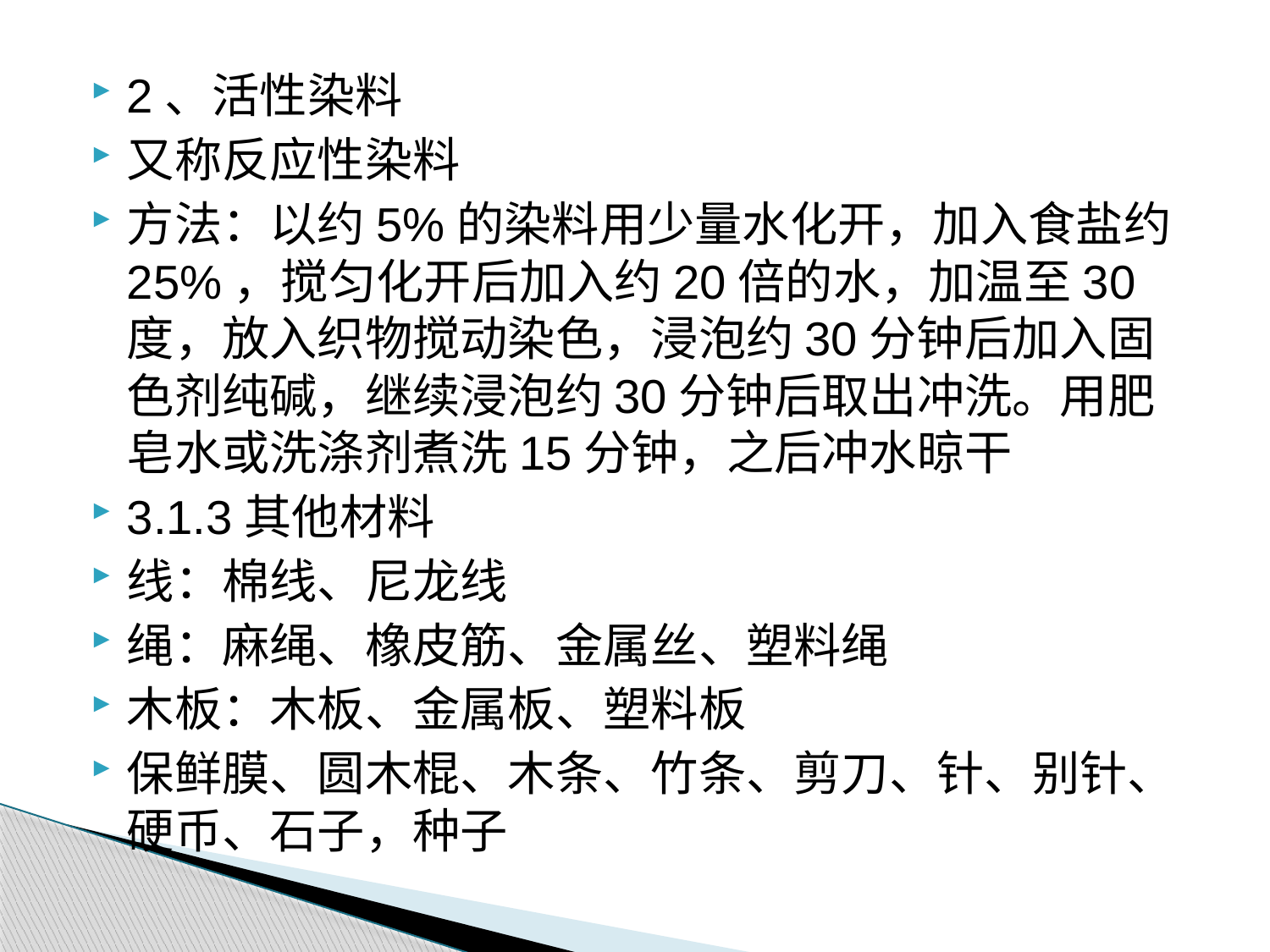

2、活性染料
又称反应性染料
方法：以约5%的染料用少量水化开，加入食盐约25%，搅匀化开后加入约20倍的水，加温至30度，放入织物搅动染色，浸泡约30分钟后加入固色剂纯碱，继续浸泡约30分钟后取出冲洗。用肥皂水或洗涤剂煮洗15分钟，之后冲水晾干
3.1.3其他材料
线：棉线、尼龙线
绳：麻绳、橡皮筋、金属丝、塑料绳
木板：木板、金属板、塑料板
保鲜膜、圆木棍、木条、竹条、剪刀、针、别针、硬币、石子，种子